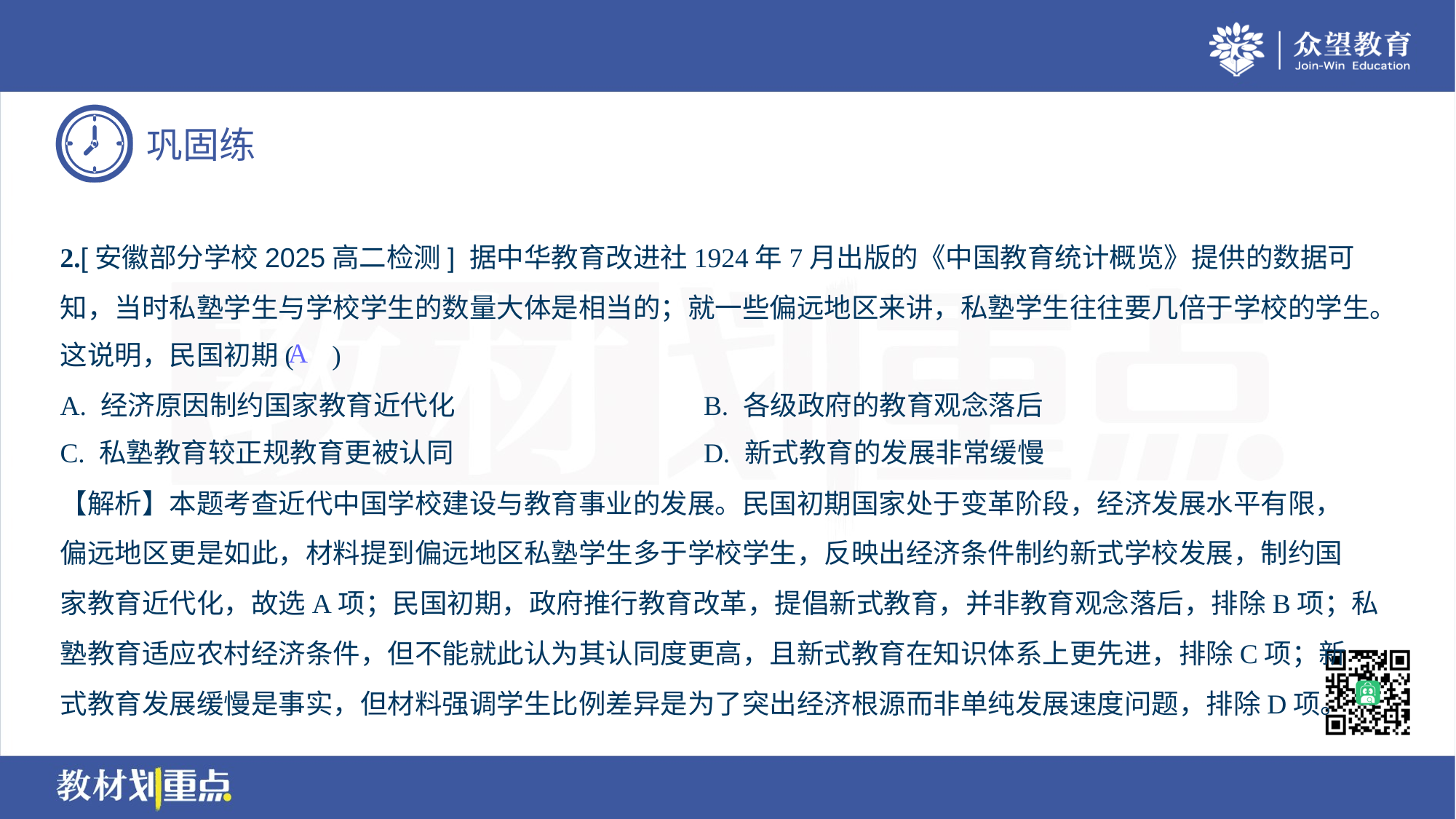

2.[安徽部分学校2025高二检测] 据中华教育改进社1924年7月出版的《中国教育统计概览》提供的数据可
知，当时私塾学生与学校学生的数量大体是相当的；就一些偏远地区来讲，私塾学生往往要几倍于学校的学生。
这说明，民国初期(     )
A
A. 经济原因制约国家教育近代化	B. 各级政府的教育观念落后
C. 私塾教育较正规教育更被认同	D. 新式教育的发展非常缓慢
【解析】本题考查近代中国学校建设与教育事业的发展。民国初期国家处于变革阶段，经济发展水平有限，
偏远地区更是如此，材料提到偏远地区私塾学生多于学校学生，反映出经济条件制约新式学校发展，制约国
家教育近代化，故选A项；民国初期，政府推行教育改革，提倡新式教育，并非教育观念落后，排除B项；私
塾教育适应农村经济条件，但不能就此认为其认同度更高，且新式教育在知识体系上更先进，排除C项；新
式教育发展缓慢是事实，但材料强调学生比例差异是为了突出经济根源而非单纯发展速度问题，排除D项。